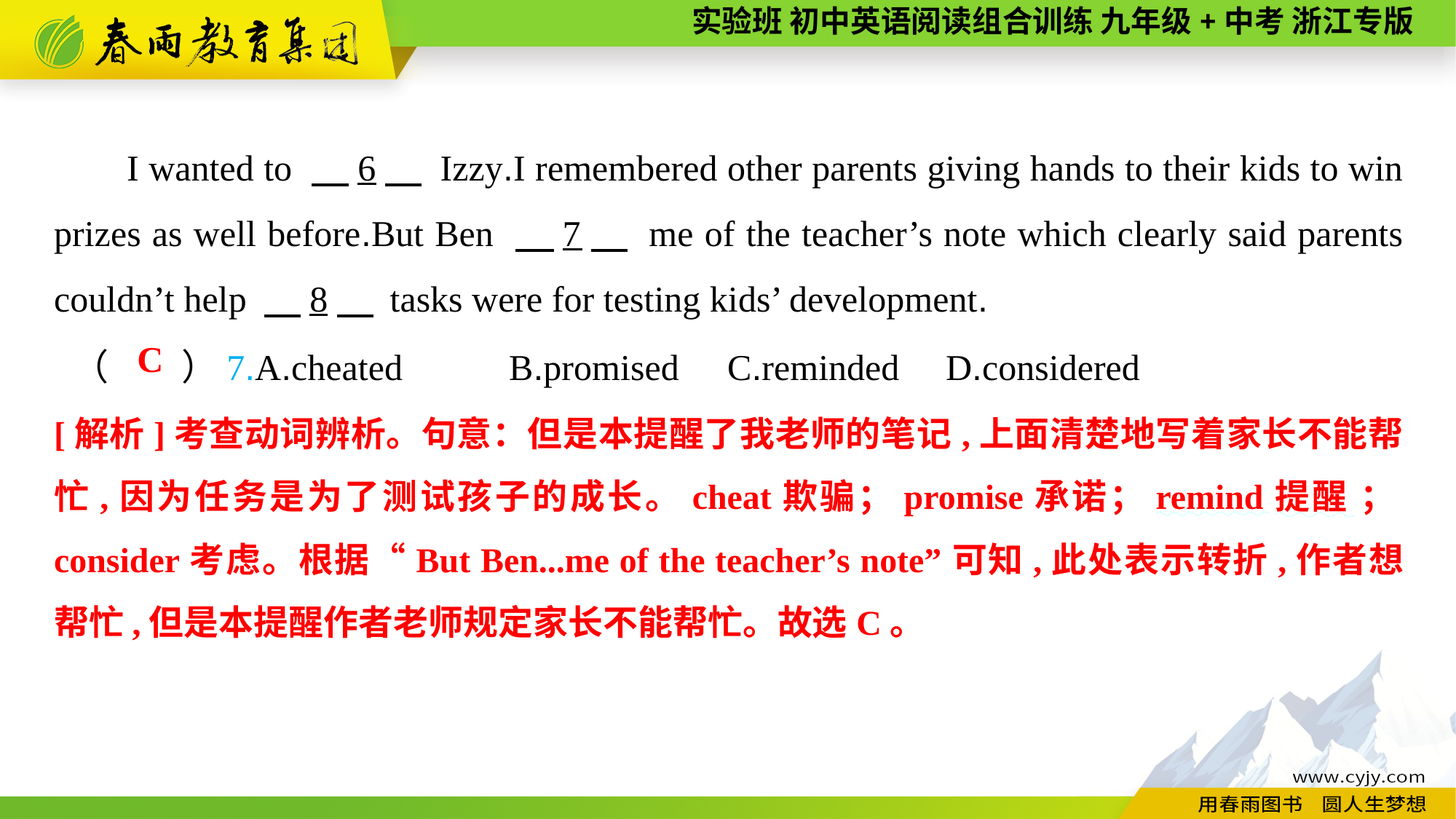

I wanted to 　6　 Izzy.I remembered other parents giving hands to their kids to win prizes as well before.But Ben 　7　 me of the teacher’s note which clearly said parents couldn’t help 　8　 tasks were for testing kids’ development.
（　　）7.A.cheated	B.promised	C.reminded	D.considered
C
[解析]考查动词辨析。句意：但是本提醒了我老师的笔记,上面清楚地写着家长不能帮忙,因为任务是为了测试孩子的成长。cheat欺骗；promise承诺；remind提醒 ；consider考虑。根据“But Ben...me of the teacher’s note”可知,此处表示转折,作者想帮忙,但是本提醒作者老师规定家长不能帮忙。故选C。